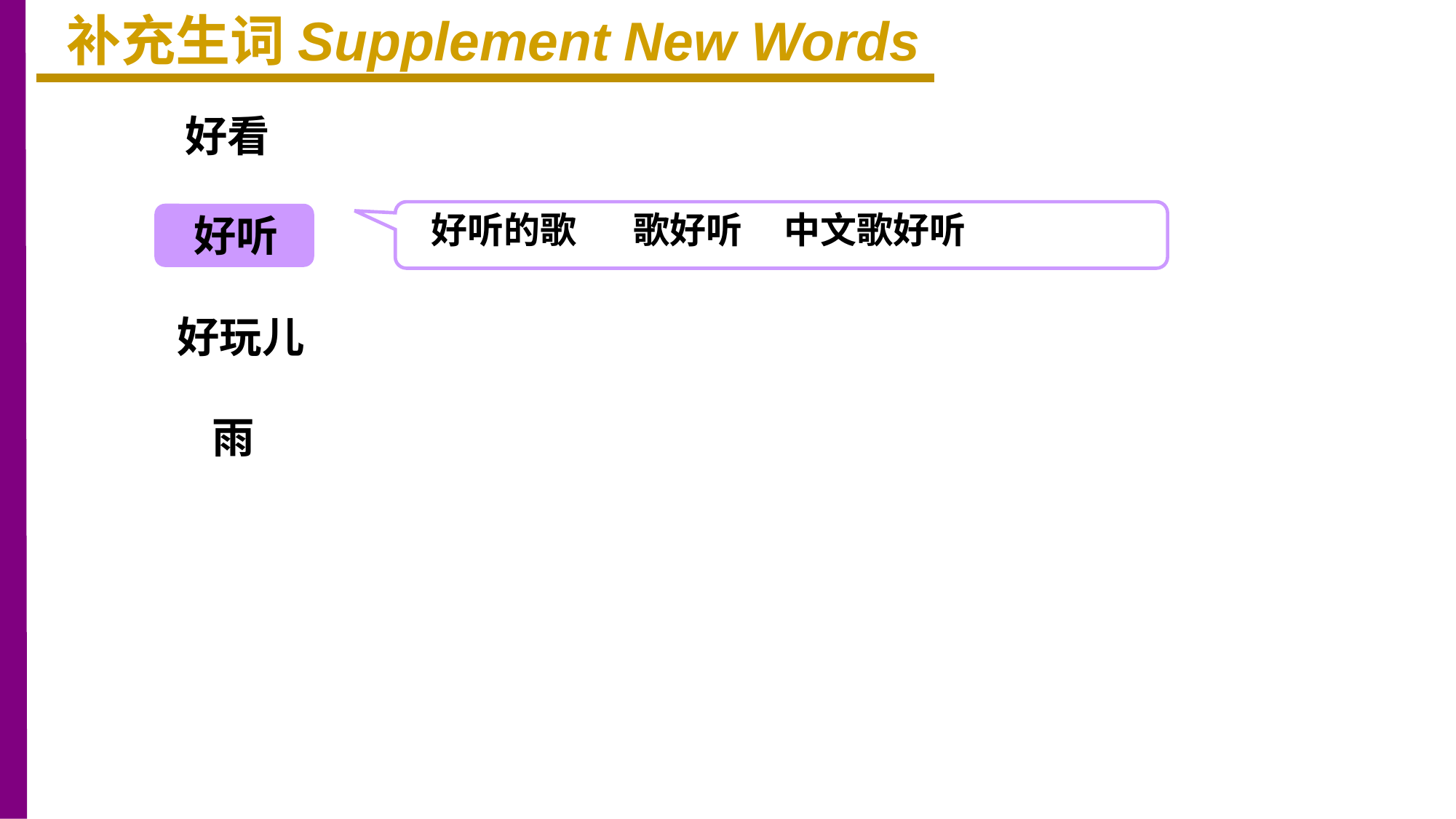

补充生词Supplement New Words
好看
好听的歌       歌好听     中文歌好听

好听
好玩儿
雨